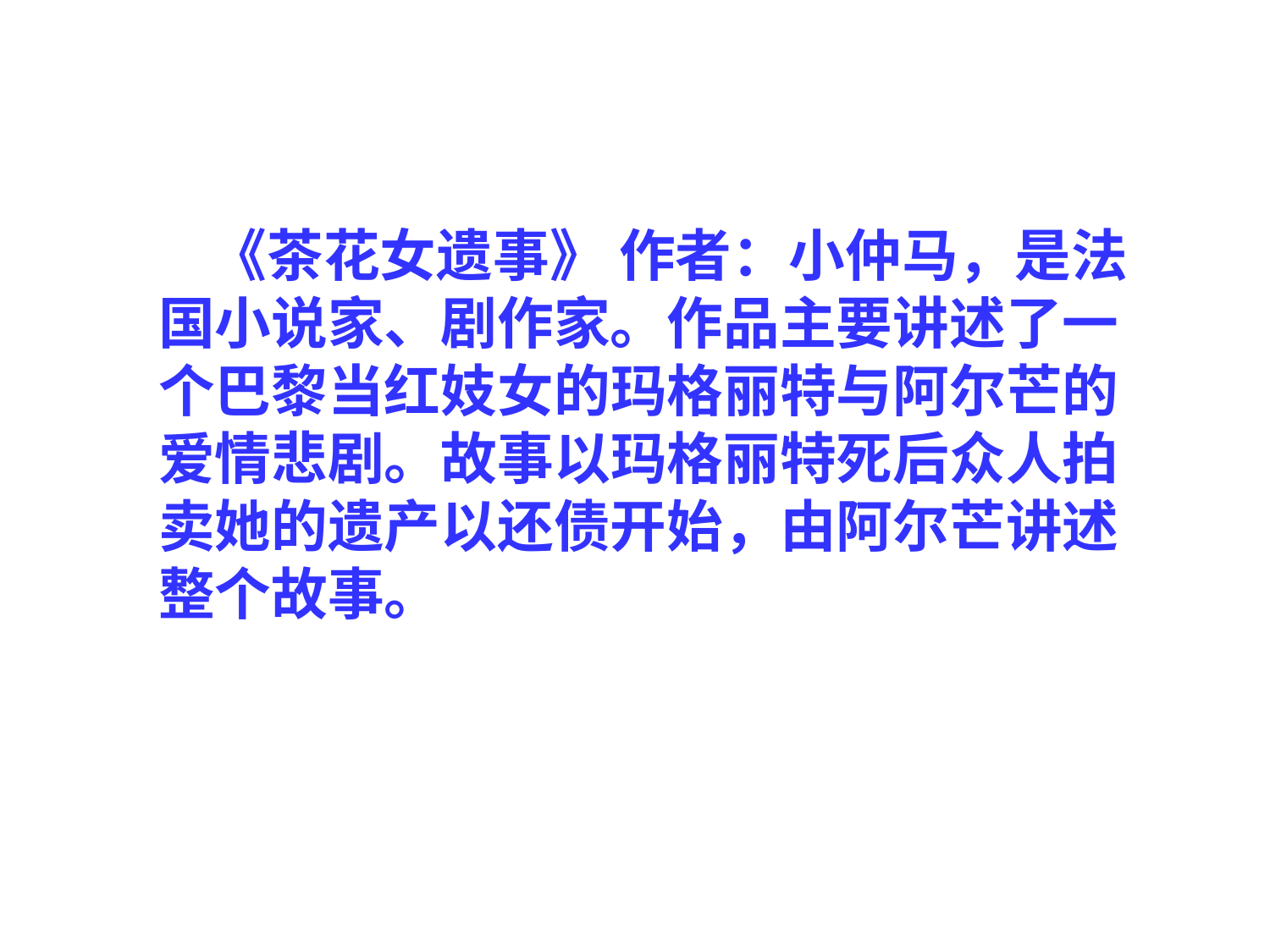

《茶花女遗事》 作者：小仲马，是法国小说家、剧作家。作品主要讲述了一个巴黎当红妓女的玛格丽特与阿尔芒的爱情悲剧。故事以玛格丽特死后众人拍卖她的遗产以还债开始，由阿尔芒讲述整个故事。